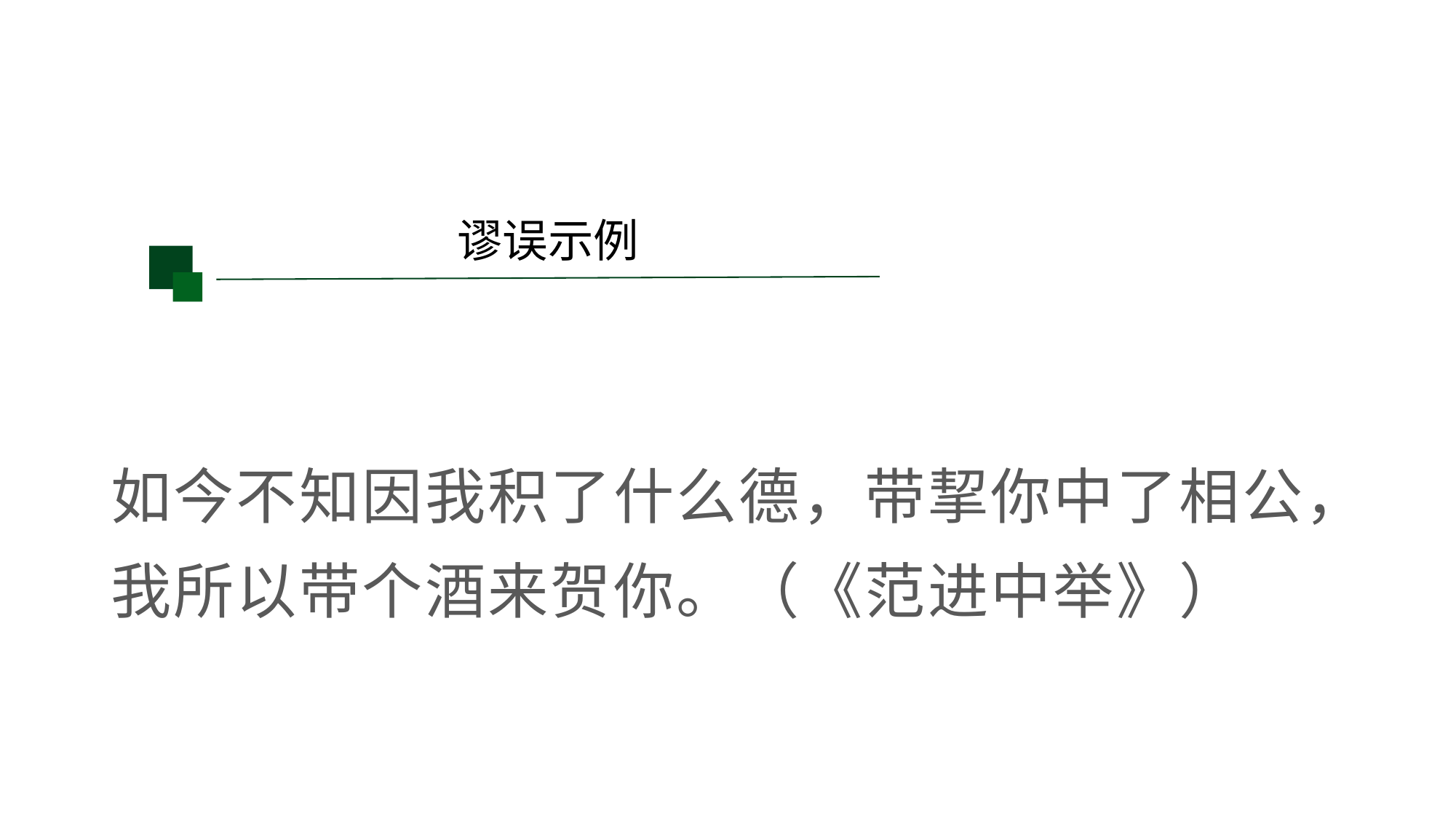

谬误示例

如今不知因我积了什么德，带挈你中了相公，我所以带个酒来贺你。（《范进中举》）